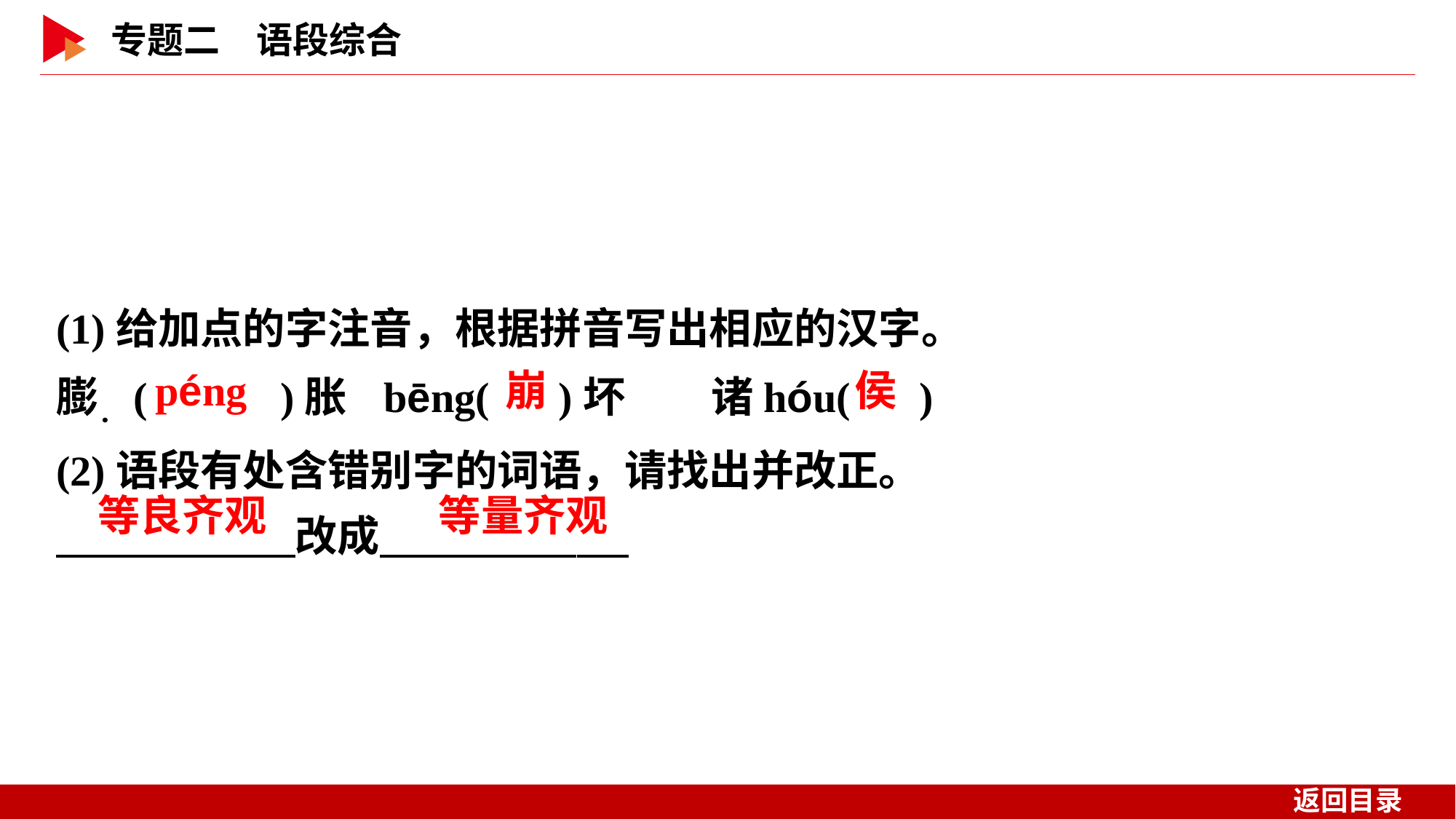

(1)给加点的字注音，根据拼音写出相应的汉字。
膨．(            )胀 	bēng(      )坏 	诸hóu(      )
(2)语段有处含错别字的词语，请找出并改正。
　                　改成
 péng
   崩
   侯
等良齐观
等量齐观